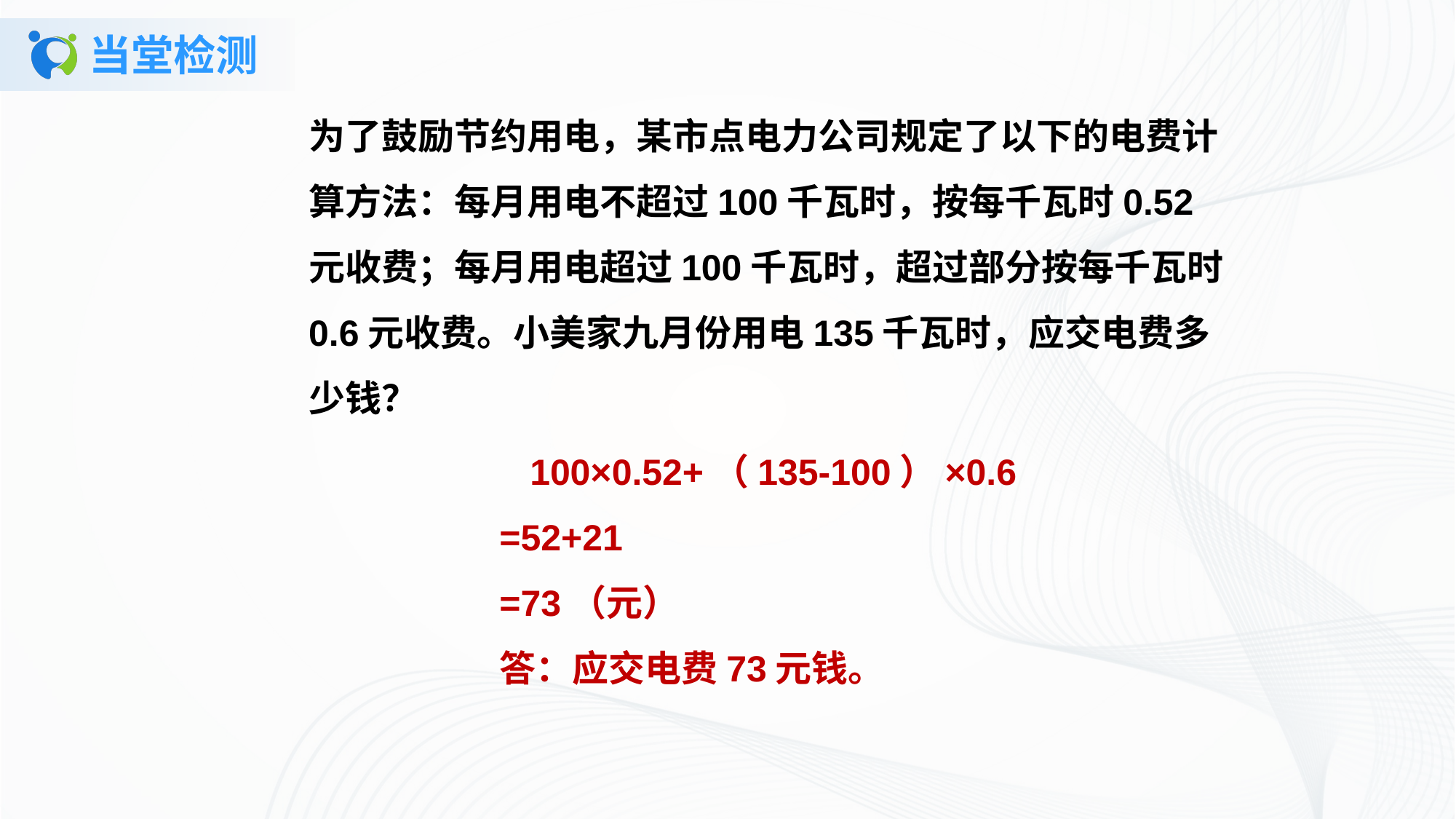

# 当堂检测
为了鼓励节约用电，某市点电力公司规定了以下的电费计算方法：每月用电不超过100千瓦时，按每千瓦时0.52元收费；每月用电超过100千瓦时，超过部分按每千瓦时0.6元收费。小美家九月份用电135千瓦时，应交电费多少钱？
   100×0.52+（135-100）×0.6
=52+21
=73（元）
答：应交电费73元钱。